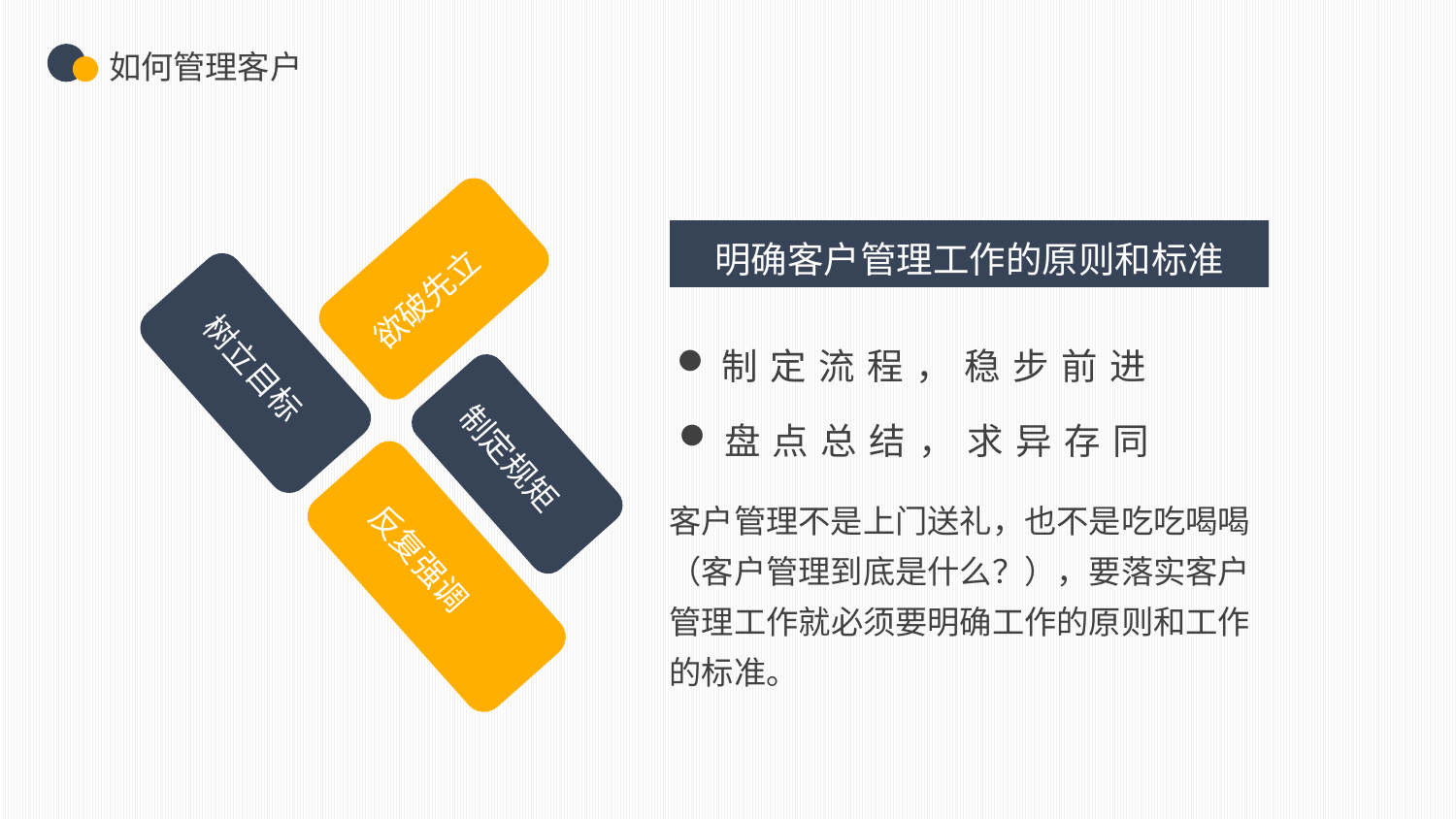

明确客户管理工作的原则和标准

欲破先立
树立目标
制定规矩
反复强调
制定流程，稳步前进
盘点总结，求异存同
客户管理不是上门送礼，也不是吃吃喝喝（客户管理到底是什么？），要落实客户管理工作就必须要明确工作的原则和工作的标准。